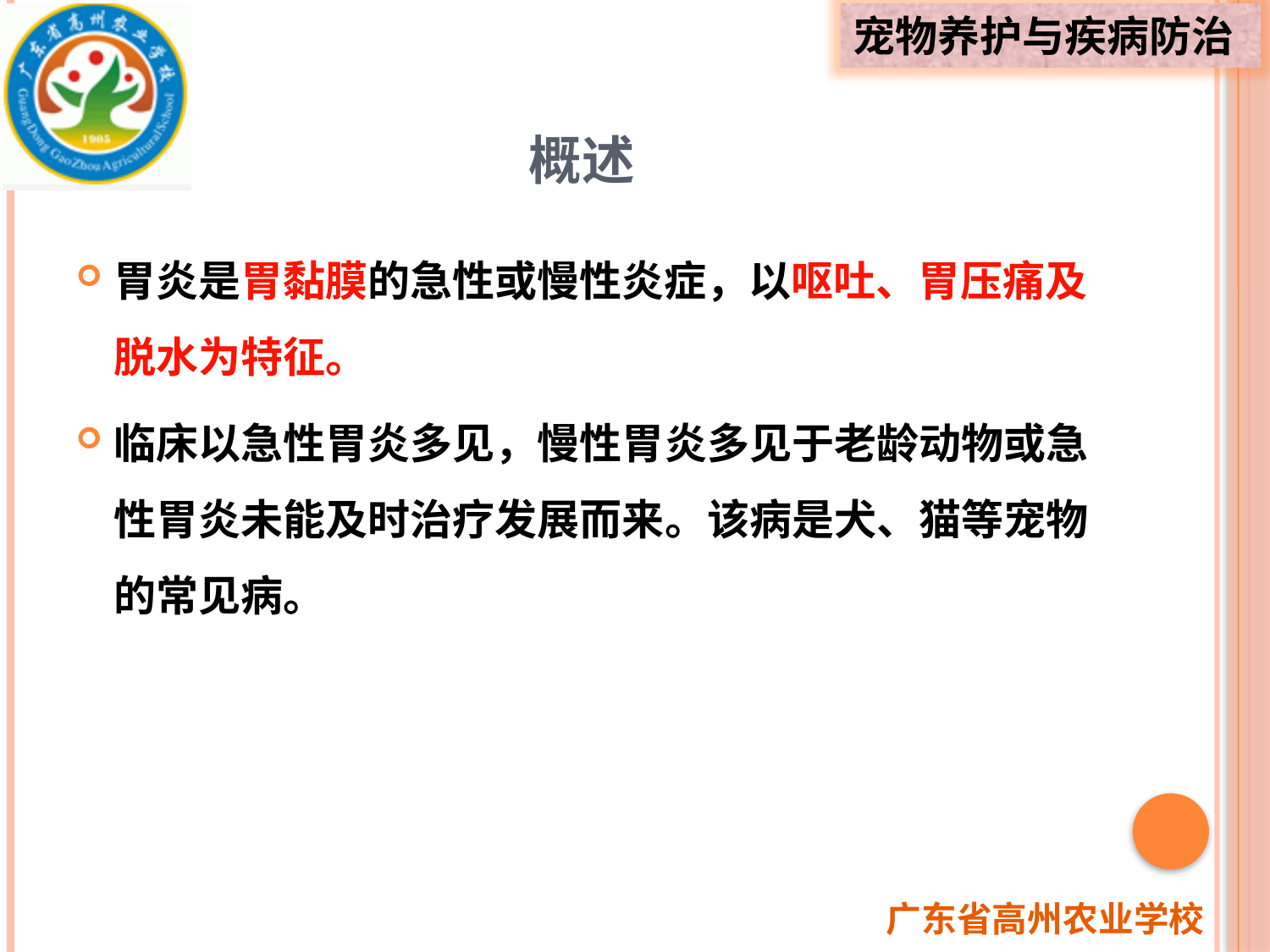

# 概述
胃炎是胃黏膜的急性或慢性炎症，以呕吐、胃压痛及脱水为特征。
临床以急性胃炎多见，慢性胃炎多见于老龄动物或急性胃炎未能及时治疗发展而来。该病是犬、猫等宠物的常见病。